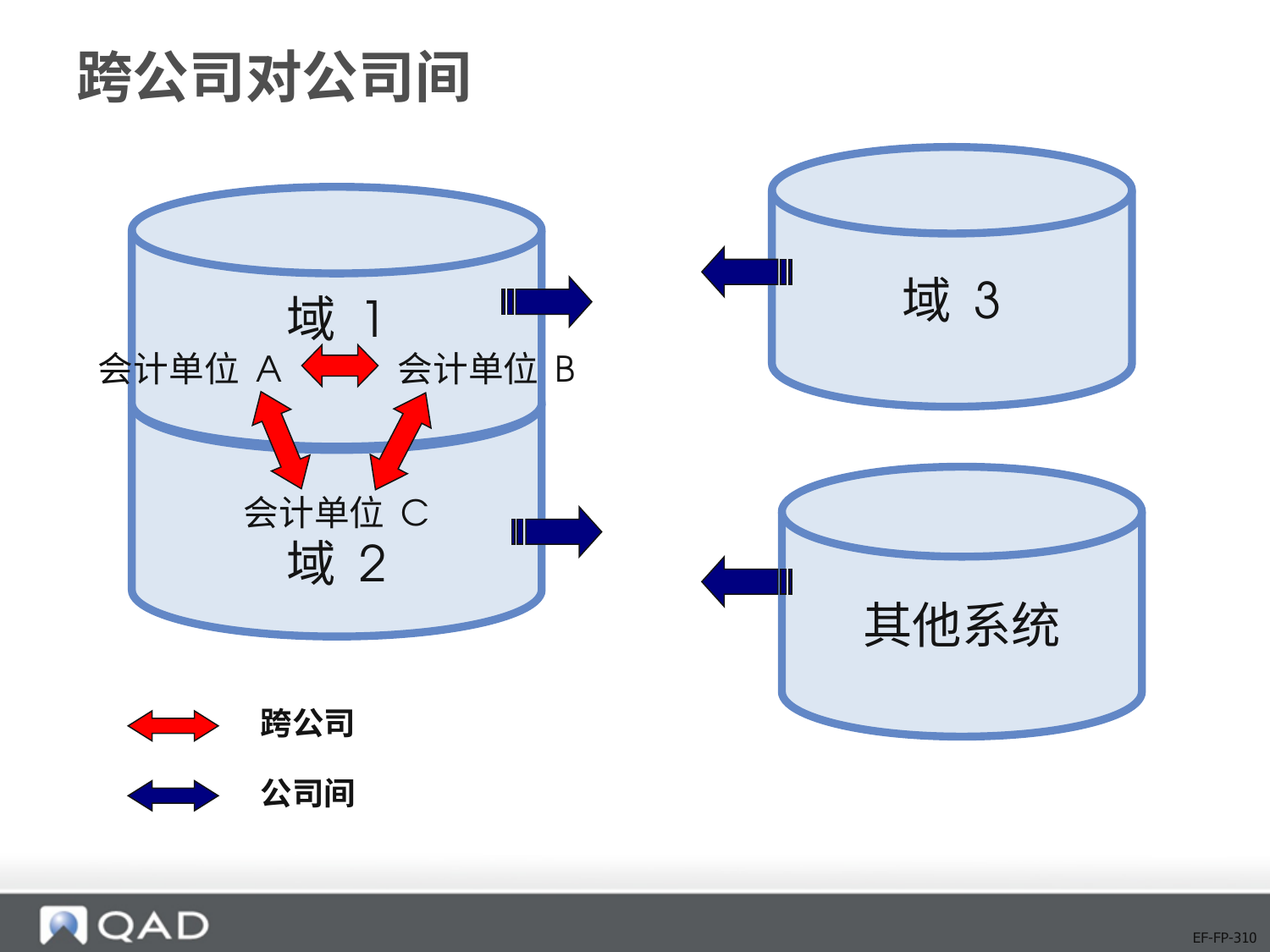

# 跨公司对公司间
域 3
域 1
会计单位 A           会计单位 B

会计单位 C
域 2

其他系统

跨公司

公司间
EF-FP-310